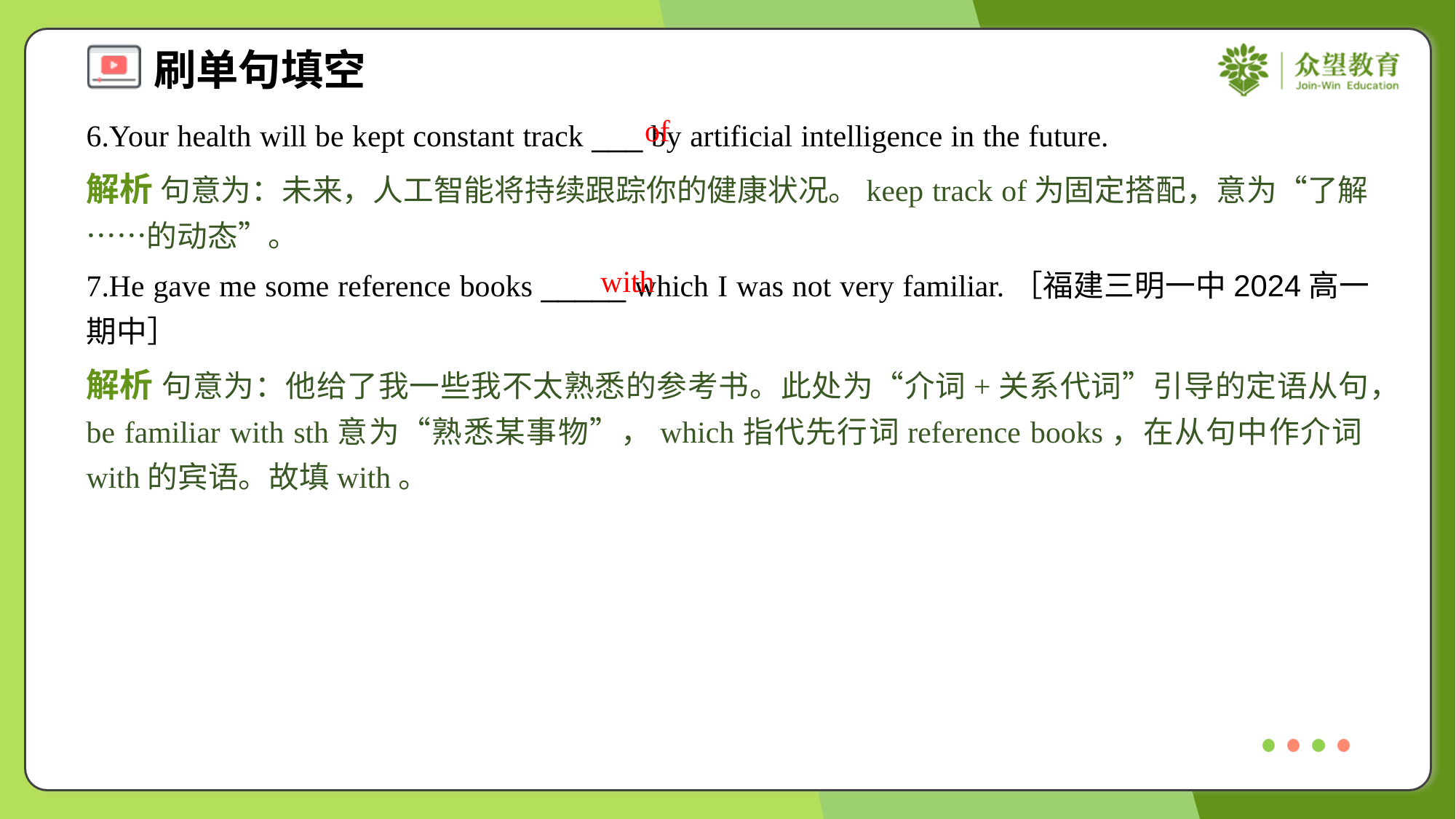

of
6.Your health will be kept constant track ___ by artificial intelligence in the future.
解析 句意为：未来，人工智能将持续跟踪你的健康状况。keep track of为固定搭配，意为“了解……的动态”。
with
7.He gave me some reference books _____ which I was not very familiar.［福建三明一中2024高一期中］
解析 句意为：他给了我一些我不太熟悉的参考书。此处为“介词+关系代词”引导的定语从句，be familiar with sth意为“熟悉某事物”，which指代先行词reference books，在从句中作介词with的宾语。故填with。